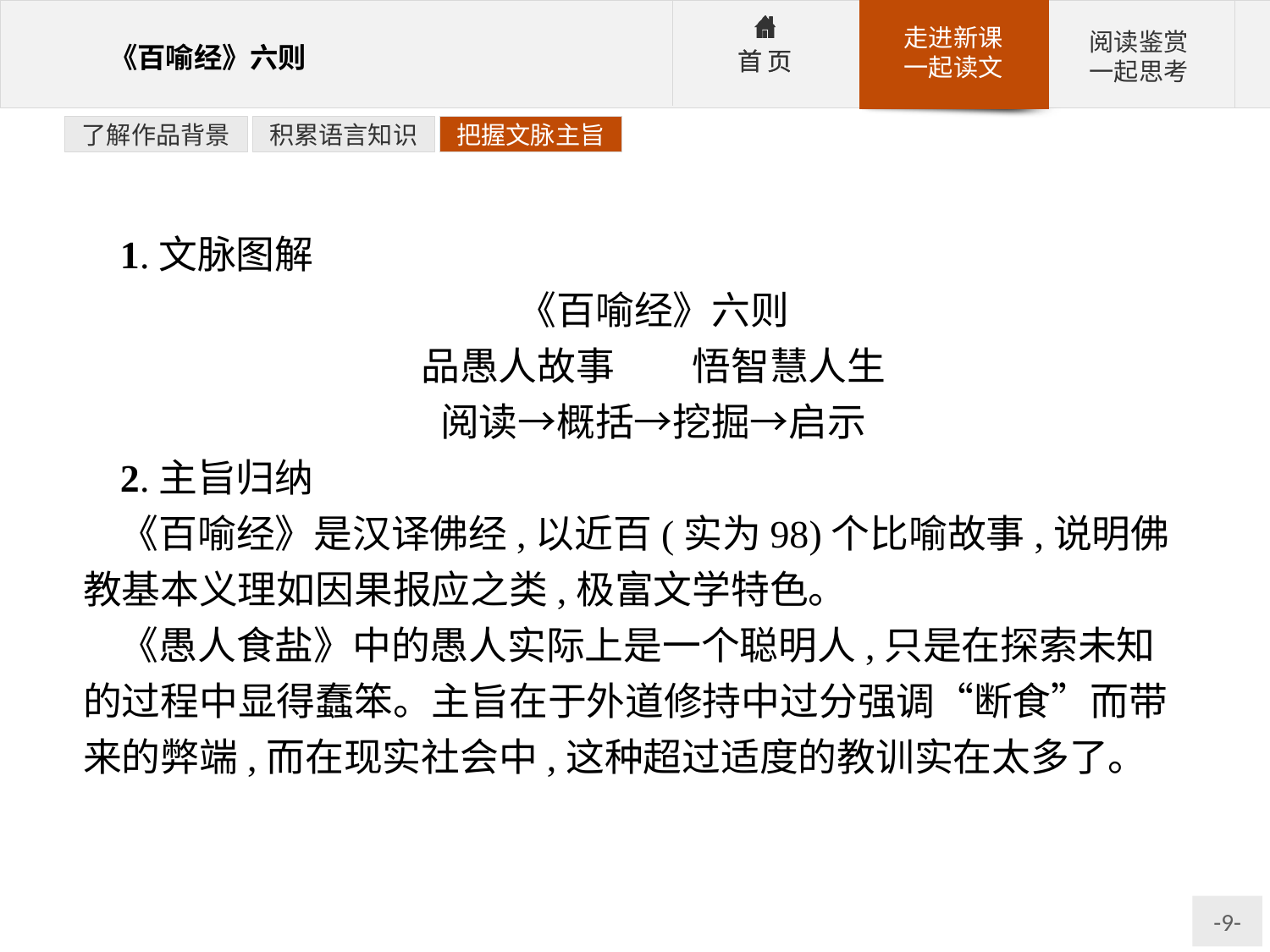

了解作品背景
积累语言知识
把握文脉主旨
1.文脉图解
《百喻经》六则
品愚人故事　　悟智慧人生
阅读→概括→挖掘→启示
2.主旨归纳
《百喻经》是汉译佛经,以近百(实为98)个比喻故事,说明佛教基本义理如因果报应之类,极富文学特色。
《愚人食盐》中的愚人实际上是一个聪明人,只是在探索未知的过程中显得蠢笨。主旨在于外道修持中过分强调“断食”而带来的弊端,而在现实社会中,这种超过适度的教训实在太多了。